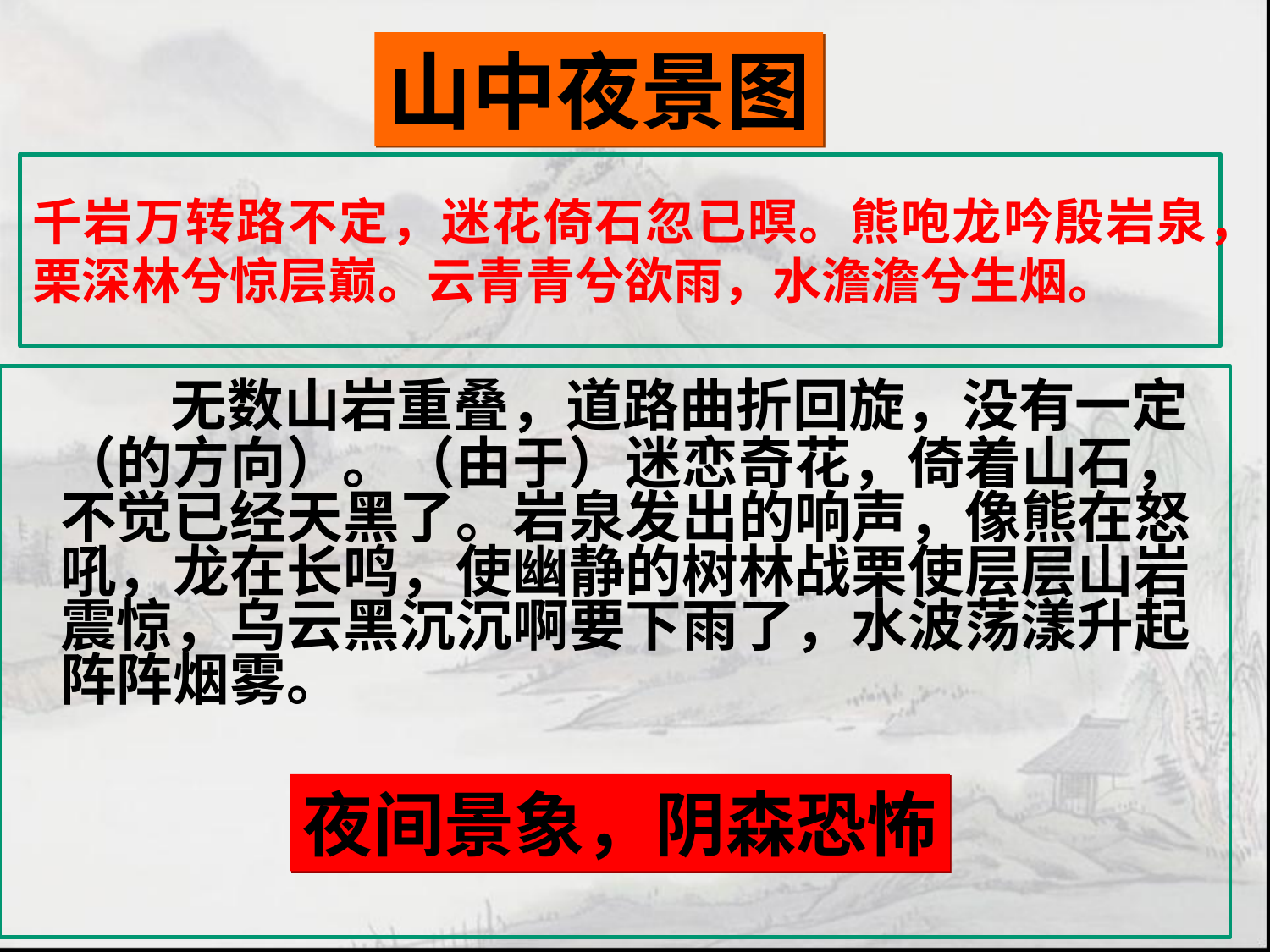

山中夜景图

# 千岩万转路不定，迷花倚石忽已暝。熊咆龙吟殷岩泉，栗深林兮惊层巅。云青青兮欲雨，水澹澹兮生烟。
         无数山岩重叠，道路曲折回旋，没有一定（的方向）。（由于）迷恋奇花，倚着山石，不觉已经天黑了。岩泉发出的响声，像熊在怒吼，龙在长鸣，使幽静的树林战栗使层层山岩震惊，乌云黑沉沉啊要下雨了，水波荡漾升起阵阵烟雾。
夜间景象，阴森恐怖